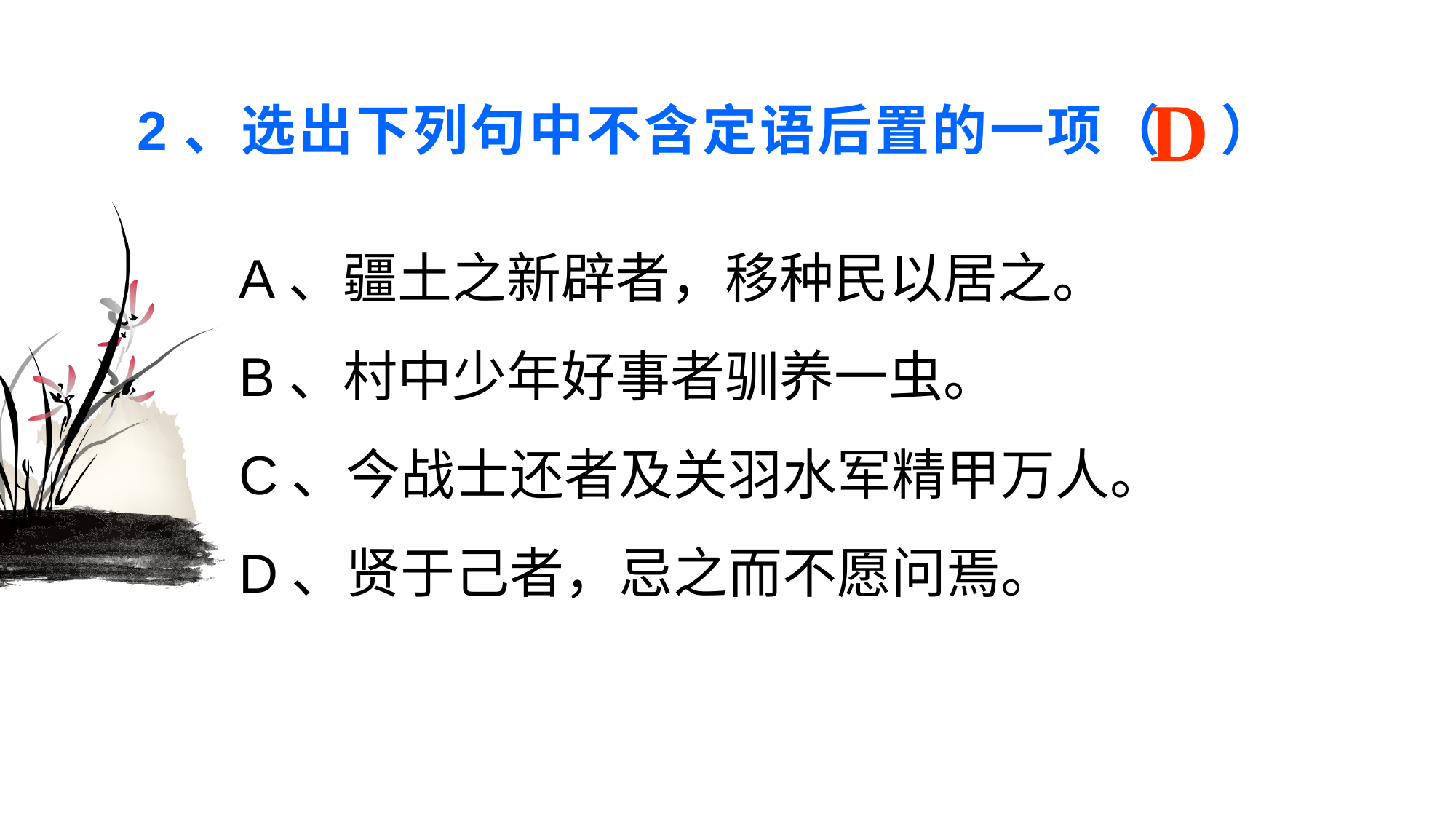

D
# 2、选出下列句中不含定语后置的一项（　）
A、疆土之新辟者，移种民以居之。
B、村中少年好事者驯养一虫。
C、今战士还者及关羽水军精甲万人。
D、贤于己者，忌之而不愿问焉。